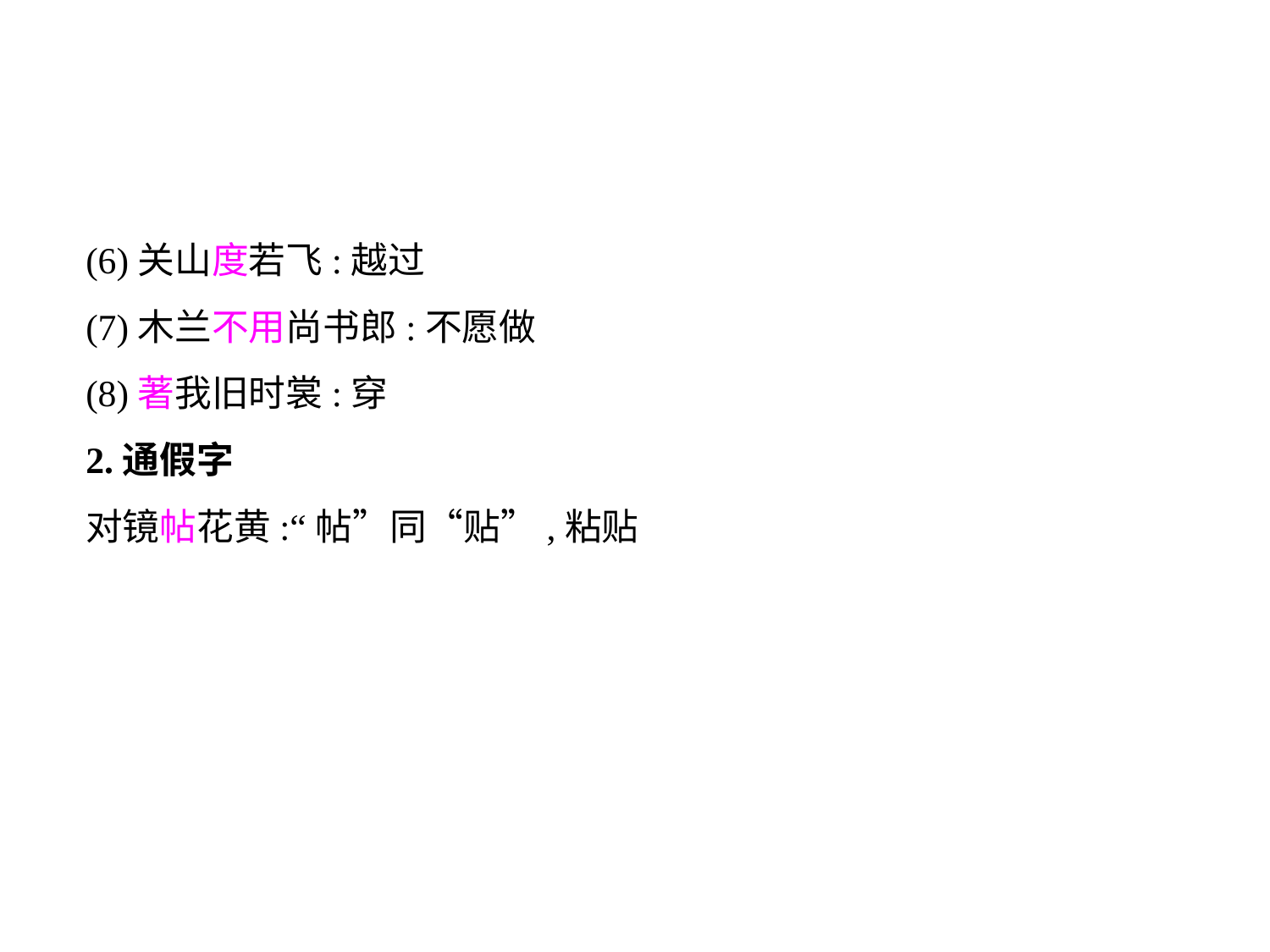

(6)关山度若飞:越过
(7)木兰不用尚书郎:不愿做
(8)著我旧时裳:穿
2.通假字
对镜帖花黄:“帖”同“贴”,粘贴